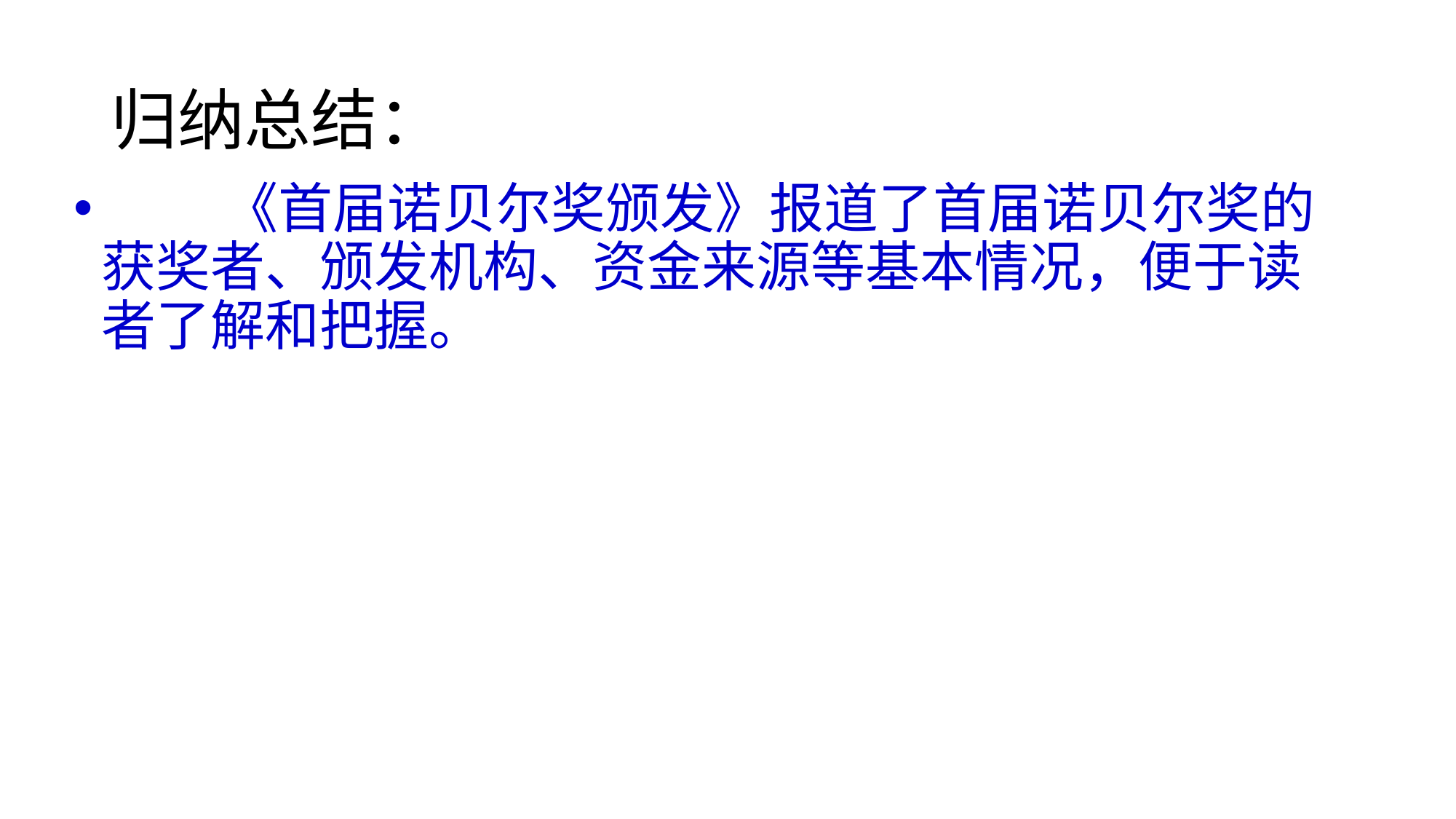

# 归纳总结：
         《首届诺贝尔奖颁发》报道了首届诺贝尔奖的获奖者、颁发机构、资金来源等基本情况，便于读者了解和把握。